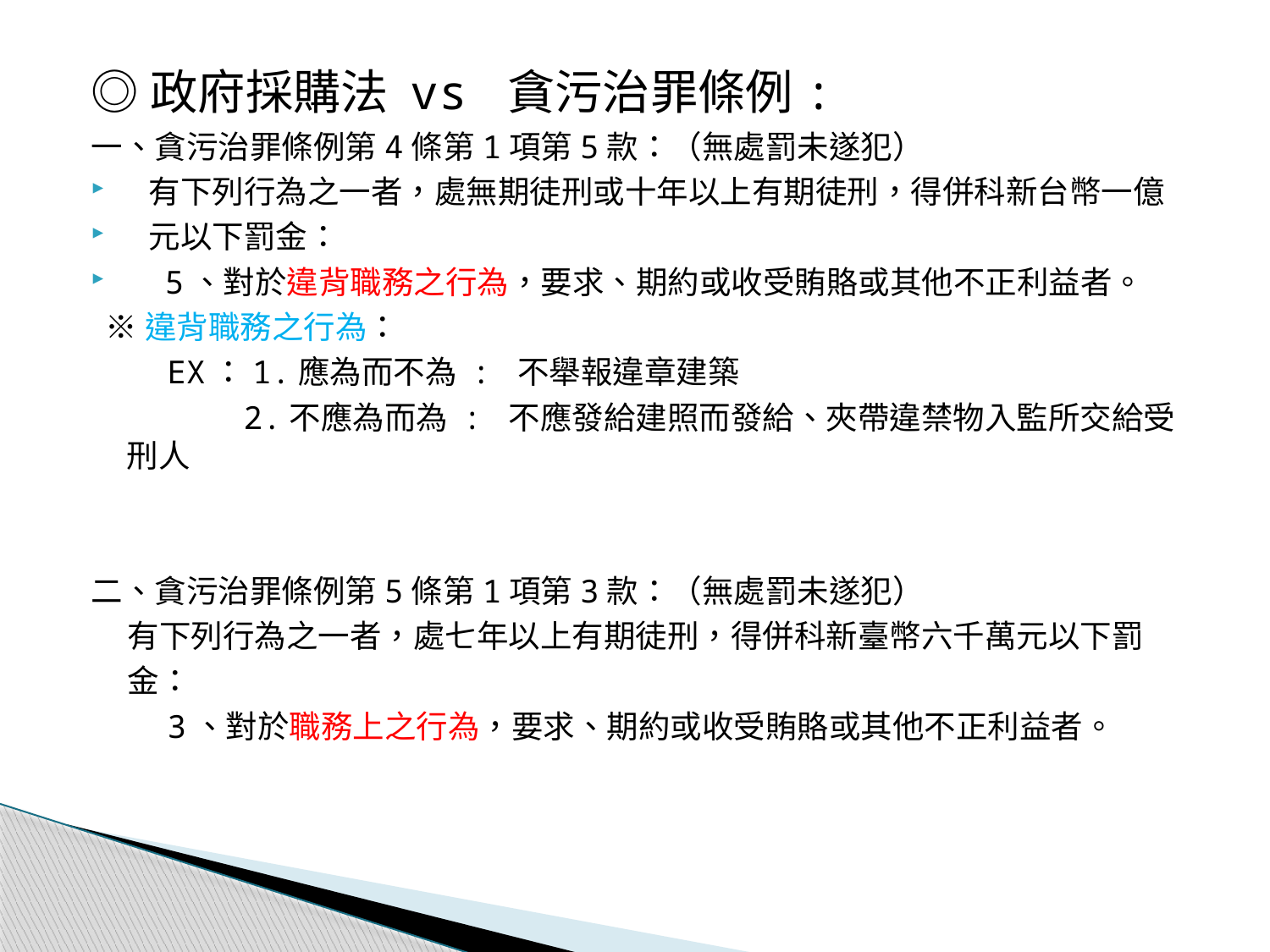

◎政府採購法 vs 貪污治罪條例:
一、貪污治罪條例第4條第1項第5款：（無處罰未遂犯）
  有下列行為之一者，處無期徒刑或十年以上有期徒刑，得併科新台幣一億
  元以下罰金：
  5、對於違背職務之行為，要求、期約或收受賄賂或其他不正利益者。
  ※違背職務之行為：
    EX：1.應為而不為 : 不舉報違章建築
        2.不應為而為 : 不應發給建照而發給、夾帶違禁物入監所交給受刑人

二、貪污治罪條例第5條第1項第3款：（無處罰未遂犯）
    有下列行為之一者，處七年以上有期徒刑，得併科新臺幣六千萬元以下罰
    金：
    3、對於職務上之行為，要求、期約或收受賄賂或其他不正利益者。